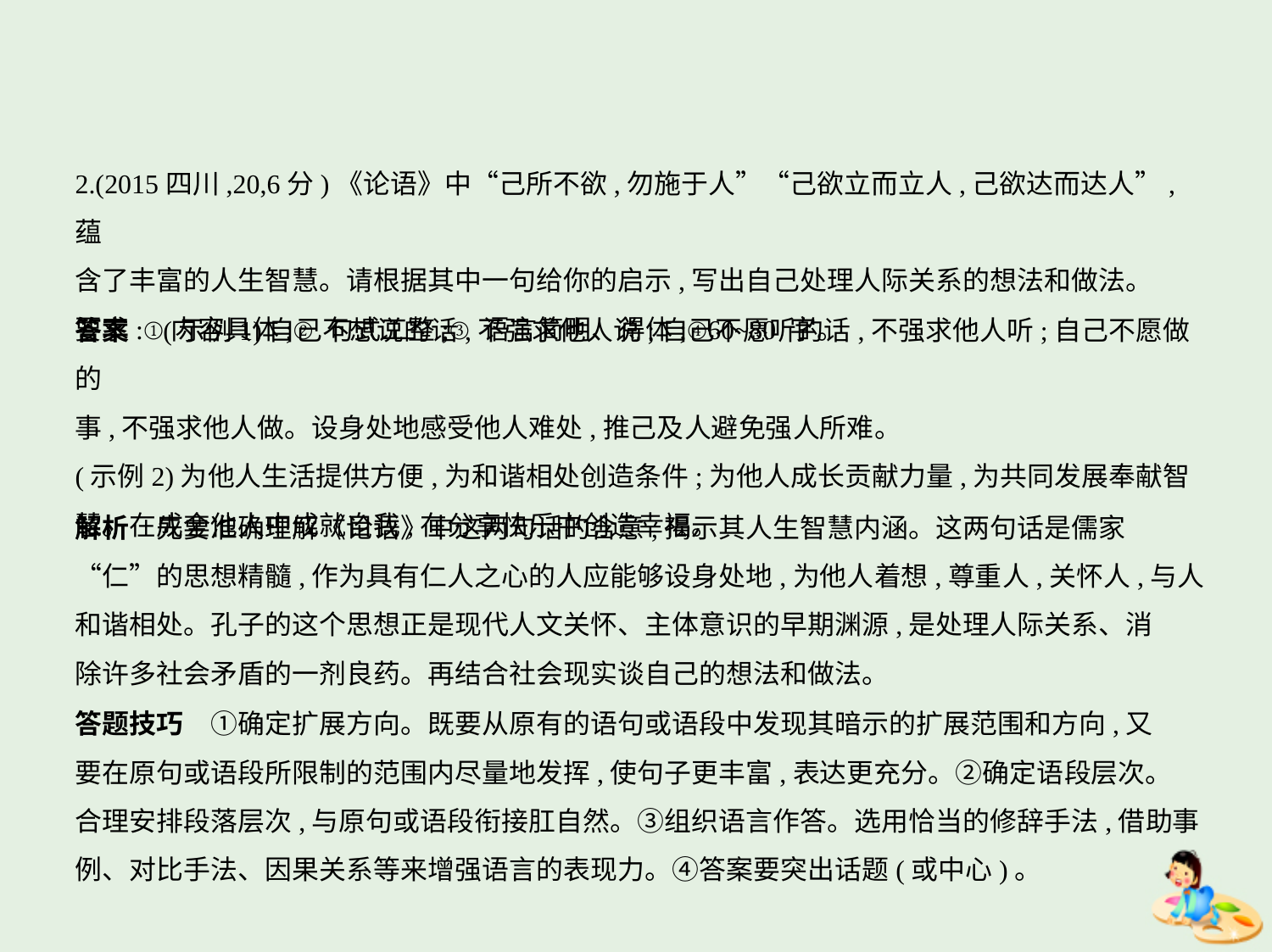

2.(2015四川,20,6分)《论语》中“己所不欲,勿施于人”“己欲立而立人,己欲达而达人”,蕴
含了丰富的人生智慧。请根据其中一句给你的启示,写出自己处理人际关系的想法和做法。
要求:①内容具体;②句式工整;③语言简明、得体;④60~80 字。
答案　(示例1)自己不想说的话,不强求他人说;自己不愿听的话,不强求他人听;自己不愿做的
事,不强求他人做。设身处地感受他人难处,推己及人避免强人所难。
(示例2)为他人生活提供方便,为和谐相处创造条件;为他人成长贡献力量,为共同发展奉献智
慧。在成全他人中成就自我,在分享快乐中创造幸福。
解析　先要准确理解《论语》中这两句话的含意,揭示其人生智慧内涵。这两句话是儒家
“仁”的思想精髓,作为具有仁人之心的人应能够设身处地,为他人着想,尊重人,关怀人,与人
和谐相处。孔子的这个思想正是现代人文关怀、主体意识的早期渊源,是处理人际关系、消
除许多社会矛盾的一剂良药。再结合社会现实谈自己的想法和做法。
答题技巧　①确定扩展方向。既要从原有的语句或语段中发现其暗示的扩展范围和方向,又
要在原句或语段所限制的范围内尽量地发挥,使句子更丰富,表达更充分。②确定语段层次。
合理安排段落层次,与原句或语段衔接肛自然。③组织语言作答。选用恰当的修辞手法,借助事
例、对比手法、因果关系等来增强语言的表现力。④答案要突出话题(或中心)。